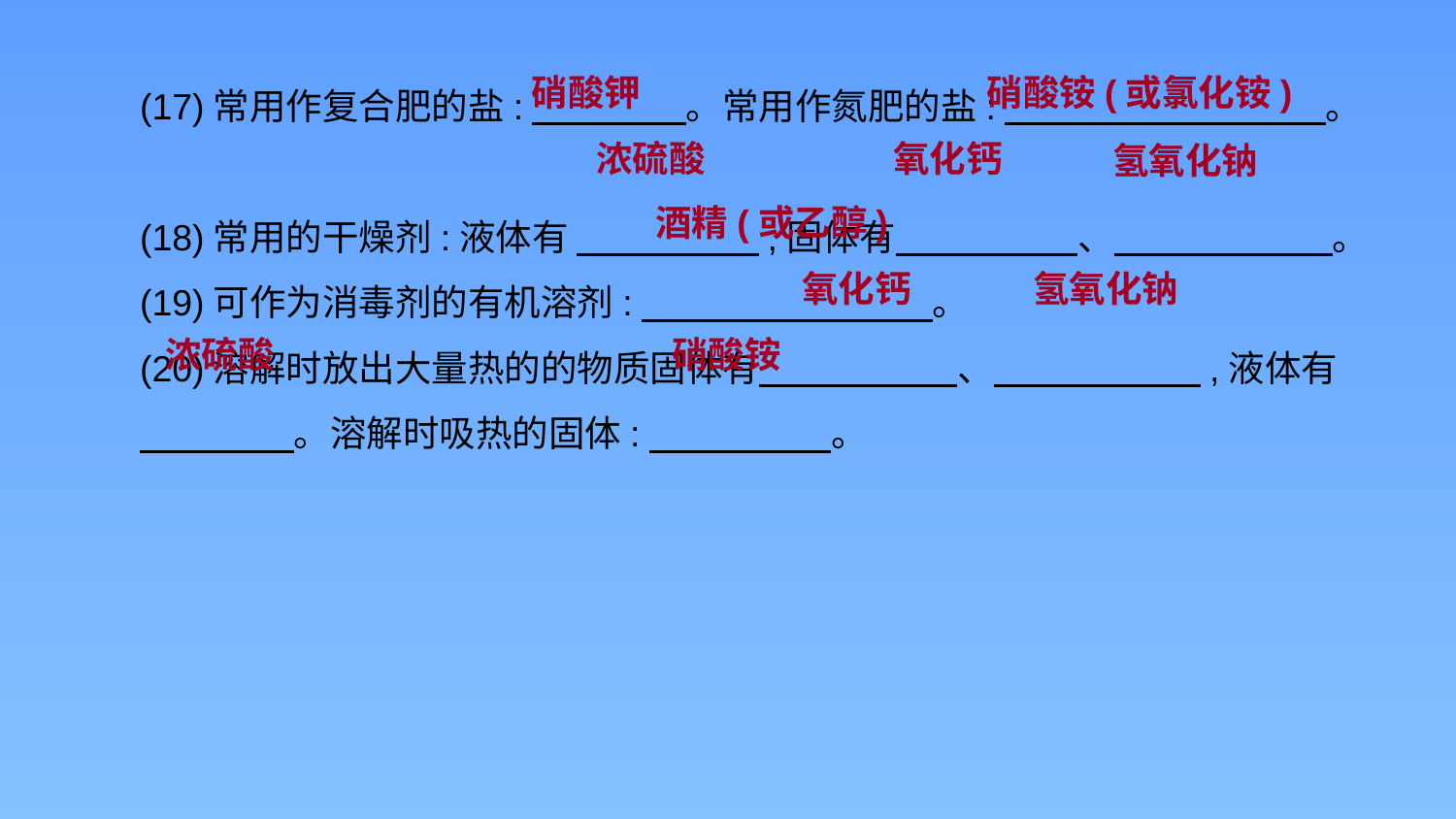

(17)常用作复合肥的盐:　　　　 。常用作氮肥的盐:　　　　　        　　。
(18)常用的干燥剂:液体有 　　　　　,固体有　　　　　、　　　　　　。
(19)可作为消毒剂的有机溶剂:　　　　　　　　。
(20)溶解时放出大量热的的物质固体有　　　　  　、　　　   　　,液体有
　　　 　。溶解时吸热的固体:　　　　　。
硝酸钾
硝酸铵(或氯化铵)
浓硫酸
氧化钙
氢氧化钠
酒精(或乙醇)
氧化钙
氢氧化钠
浓硫酸
硝酸铵